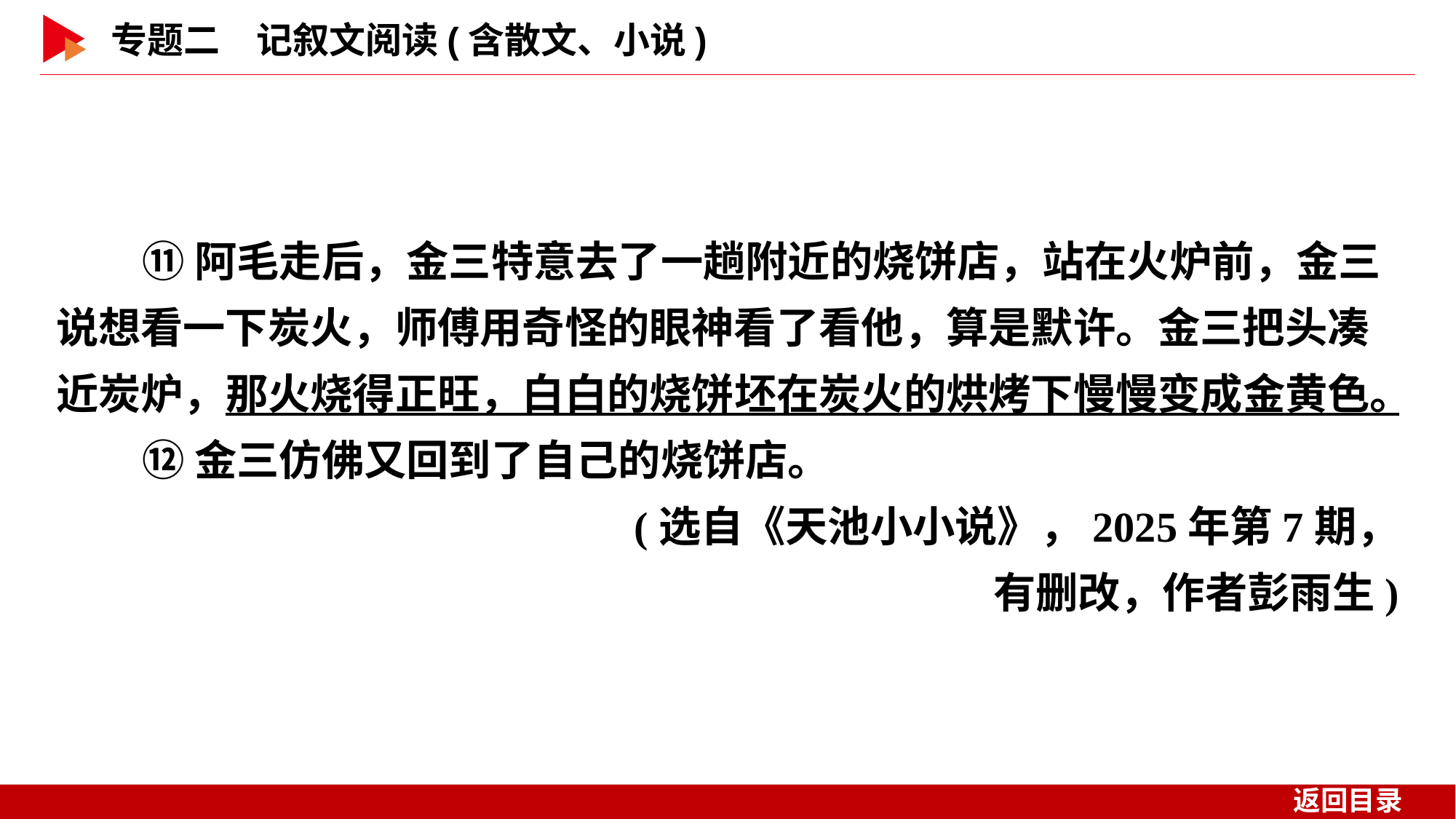

⑪阿毛走后，金三特意去了一趟附近的烧饼店，站在火炉前，金三说想看一下炭火，师傅用奇怪的眼神看了看他，算是默许。金三把头凑近炭炉，那火烧得正旺，白白的烧饼坯在炭火的烘烤下慢慢变成金黄色。
⑫金三仿佛又回到了自己的烧饼店。
(选自《天池小小说》，2025年第7期，
有删改，作者彭雨生)